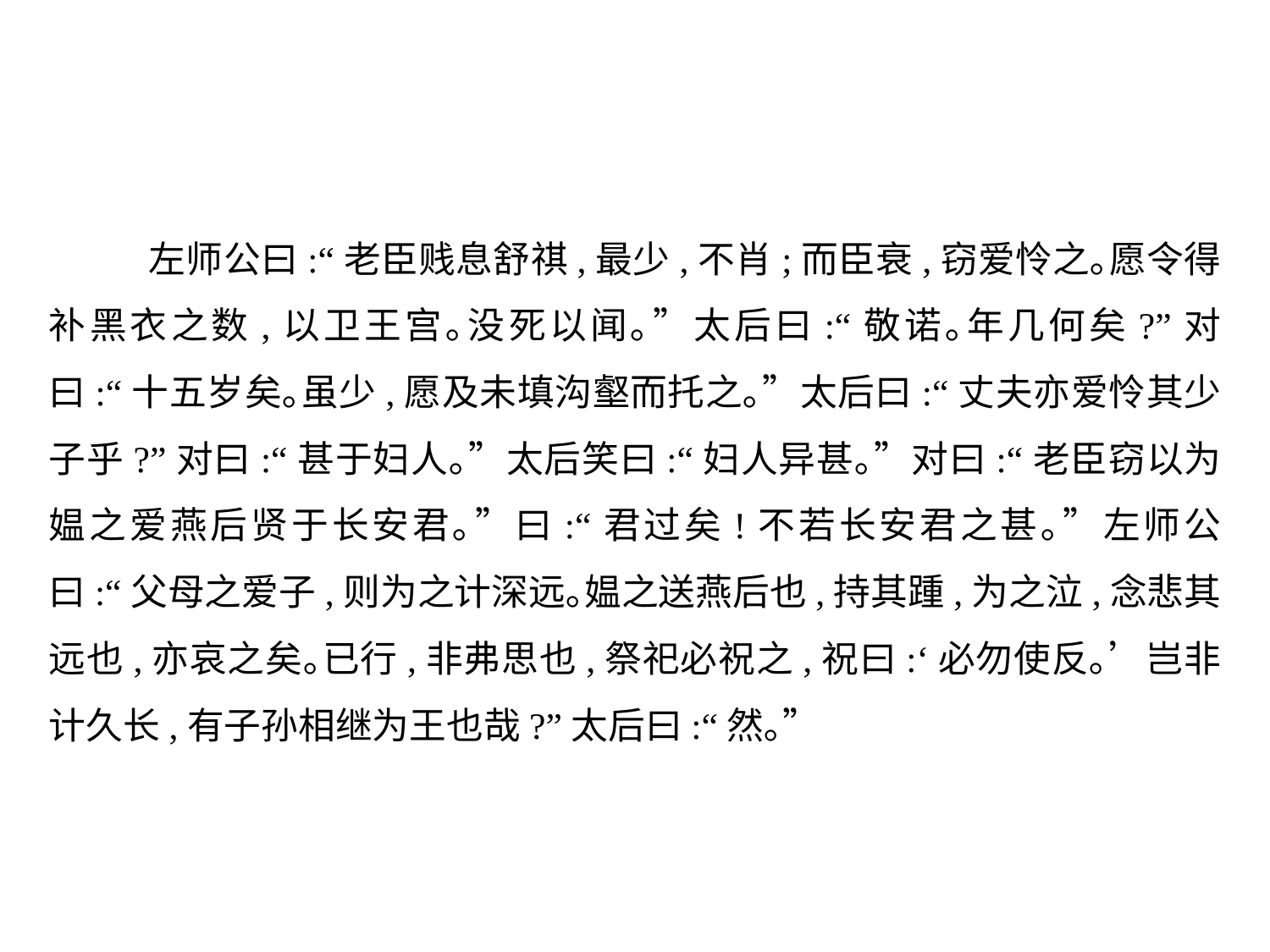

左师公曰:“老臣贱息舒祺,最少,不肖;而臣衰,窃爱怜之｡愿令得补黑衣之数,以卫王宫｡没死以闻｡”太后曰:“敬诺｡年几何矣?”对曰:“十五岁矣｡虽少,愿及未填沟壑而托之｡”太后曰:“丈夫亦爱怜其少子乎?”对曰:“甚于妇人｡”太后笑曰:“妇人异甚｡”对曰:“老臣窃以为媪之爱燕后贤于长安君｡”曰:“君过矣!不若长安君之甚｡”左师公曰:“父母之爱子,则为之计深远｡媪之送燕后也,持其踵,为之泣,念悲其远也,亦哀之矣｡已行,非弗思也,祭祀必祝之,祝曰:‘必勿使反｡’岂非计久长,有子孙相继为王也哉?”太后曰:“然｡”